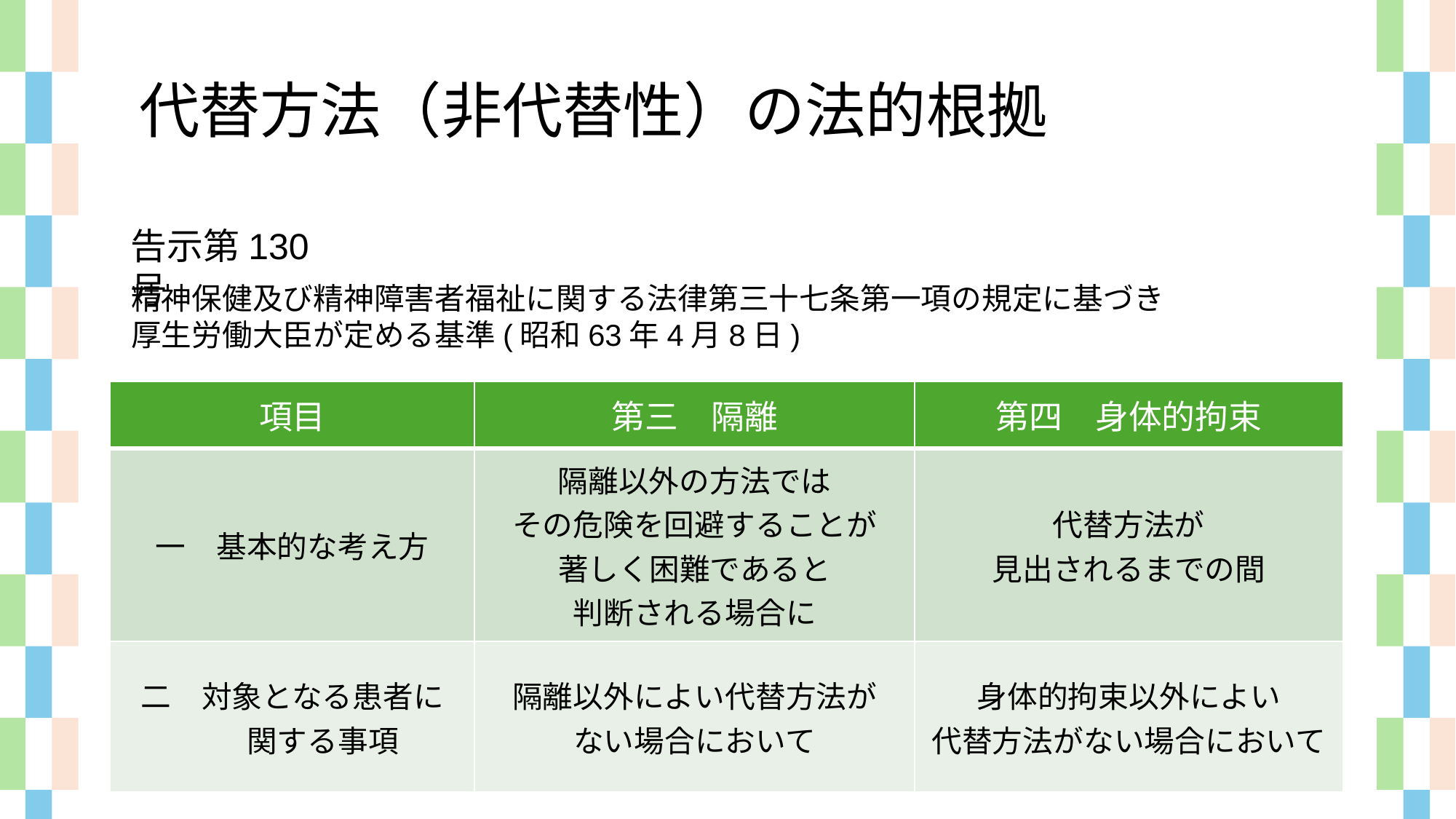

代替方法（非代替性）の法的根拠
告示第130号
精神保健及び精神障害者福祉に関する法律第三十七条第一項の規定に基づき
厚生労働大臣が定める基準(昭和63年4月8日)
| 項目 | 第三　隔離 | 第四　身体的拘束 |
| --- | --- | --- |
| 一　基本的な考え方 | 隔離以外の方法では その危険を回避することが 著しく困難であると 判断される場合に | 代替方法が 見出されるまでの間 |
| 二　対象となる患者に 　　関する事項 | 隔離以外によい代替方法が ない場合において | 身体的拘束以外によい 代替方法がない場合において |